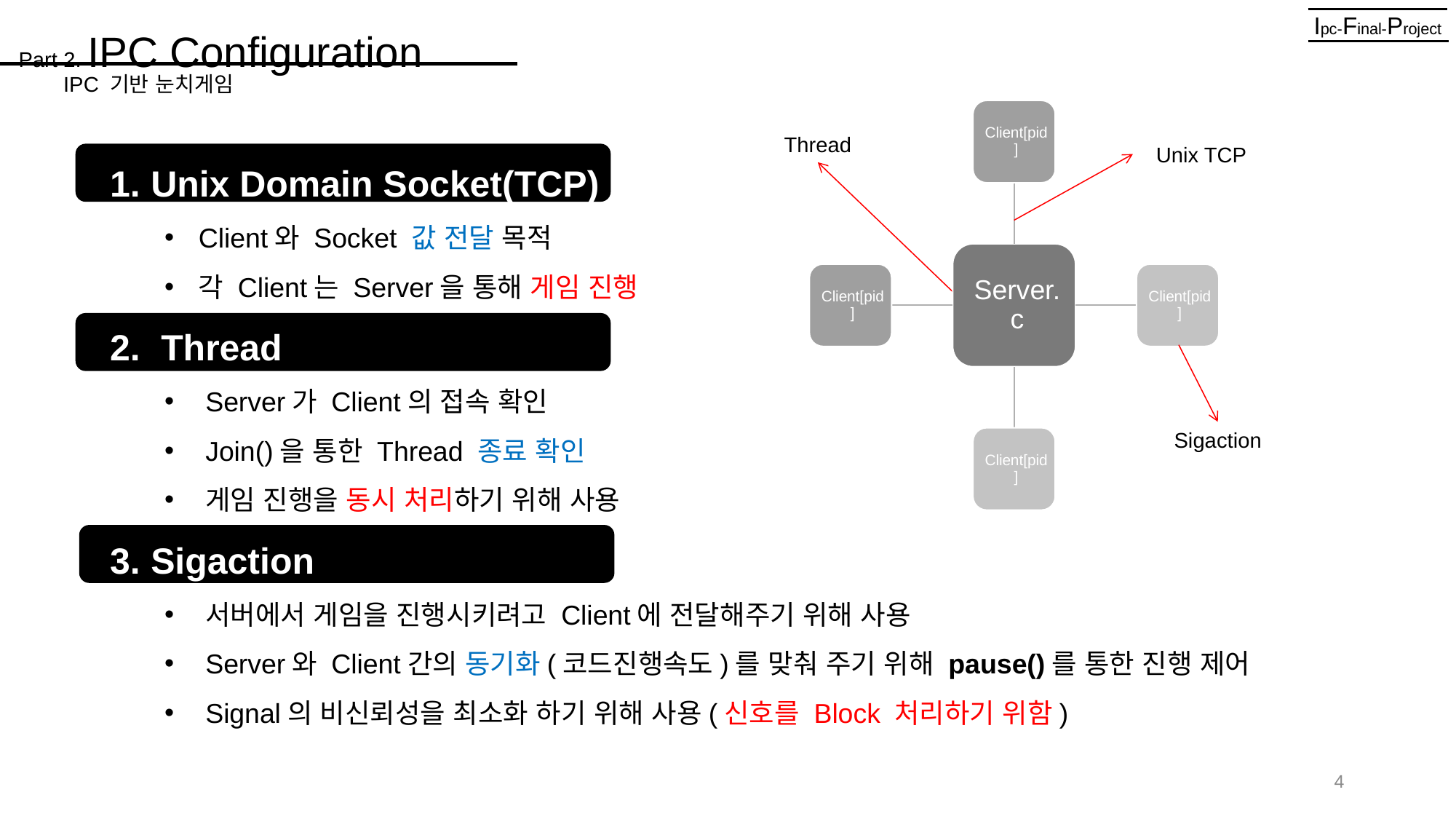

Part 2. IPC Configuration
Ipc-Final-Project
IPC 기반 눈치게임
Server.c
Client[pid]
Client[pid]
Client[pid]
Client[pid]
Thread
Unix Domain Socket(TCP)
Client와 Socket 값 전달 목적
각 Client는 Server을 통해 게임 진행
 Thread
Server가 Client의 접속 확인
Join()을 통한 Thread 종료 확인
게임 진행을 동시 처리하기 위해 사용
Sigaction
서버에서 게임을 진행시키려고 Client에 전달해주기 위해 사용
Server와 Client간의 동기화(코드진행속도)를 맞춰 주기 위해 pause()를 통한 진행 제어
Signal의 비신뢰성을 최소화 하기 위해 사용(신호를 Block 처리하기 위함)

Unix TCP

Sigaction

4